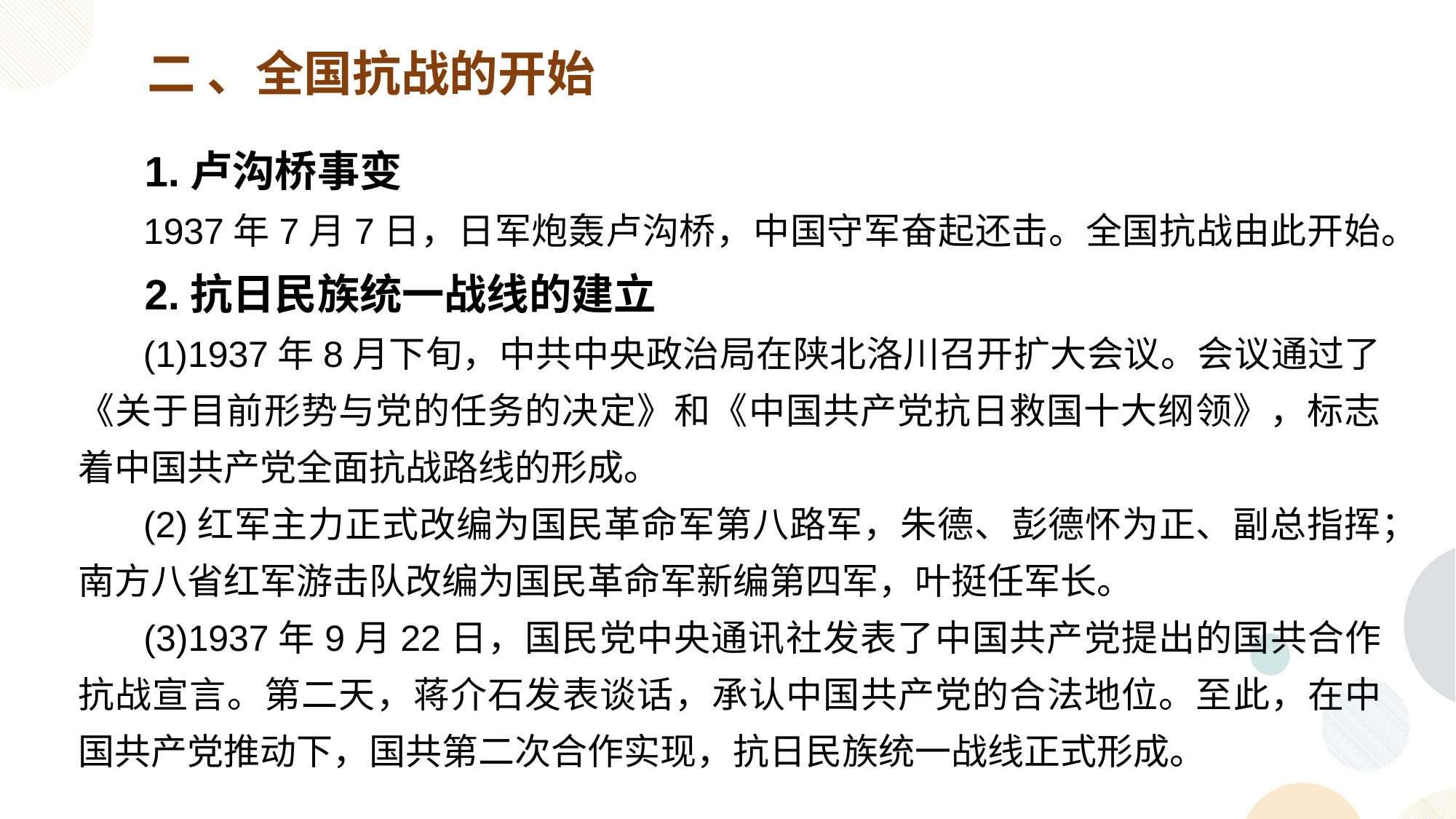

二 、全国抗战的开始
 1.卢沟桥事变
 1937年7月7日，日军炮轰卢沟桥，中国守军奋起还击。全国抗战由此开始。
 2.抗日民族统一战线的建立
 (1)1937年8月下旬，中共中央政治局在陕北洛川召开扩大会议。会议通过了《关于目前形势与党的任务的决定》和《中国共产党抗日救国十大纲领》，标志着中国共产党全面抗战路线的形成。
 (2)红军主力正式改编为国民革命军第八路军，朱德、彭德怀为正、副总指挥；南方八省红军游击队改编为国民革命军新编第四军，叶挺任军长。
 (3)1937年9月22日，国民党中央通讯社发表了中国共产党提出的国共合作抗战宣言。第二天，蒋介石发表谈话，承认中国共产党的合法地位。至此，在中国共产党推动下，国共第二次合作实现，抗日民族统一战线正式形成。